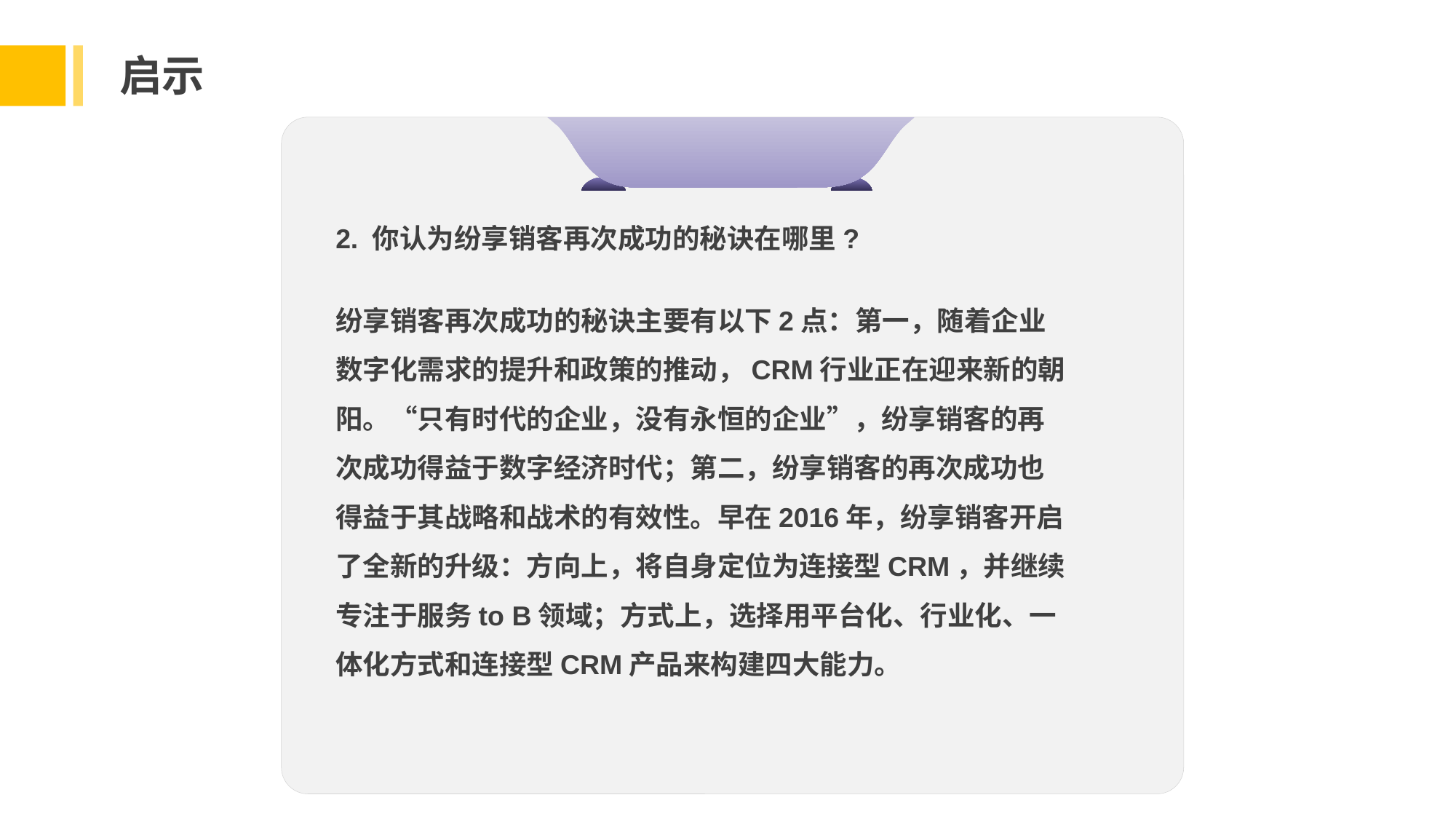

启示

2. 你认为纷享销客再次成功的秘诀在哪里?

纷享销客再次成功的秘诀主要有以下2点：第一，随着企业数字化需求的提升和政策的推动，CRM行业正在迎来新的朝阳。“只有时代的企业，没有永恒的企业”，纷享销客的再次成功得益于数字经济时代；第二，纷享销客的再次成功也得益于其战略和战术的有效性。早在2016年，纷享销客开启了全新的升级：方向上，将自身定位为连接型CRM，并继续专注于服务to B领域；方式上，选择用平台化、行业化、一体化方式和连接型CRM产品来构建四大能力。